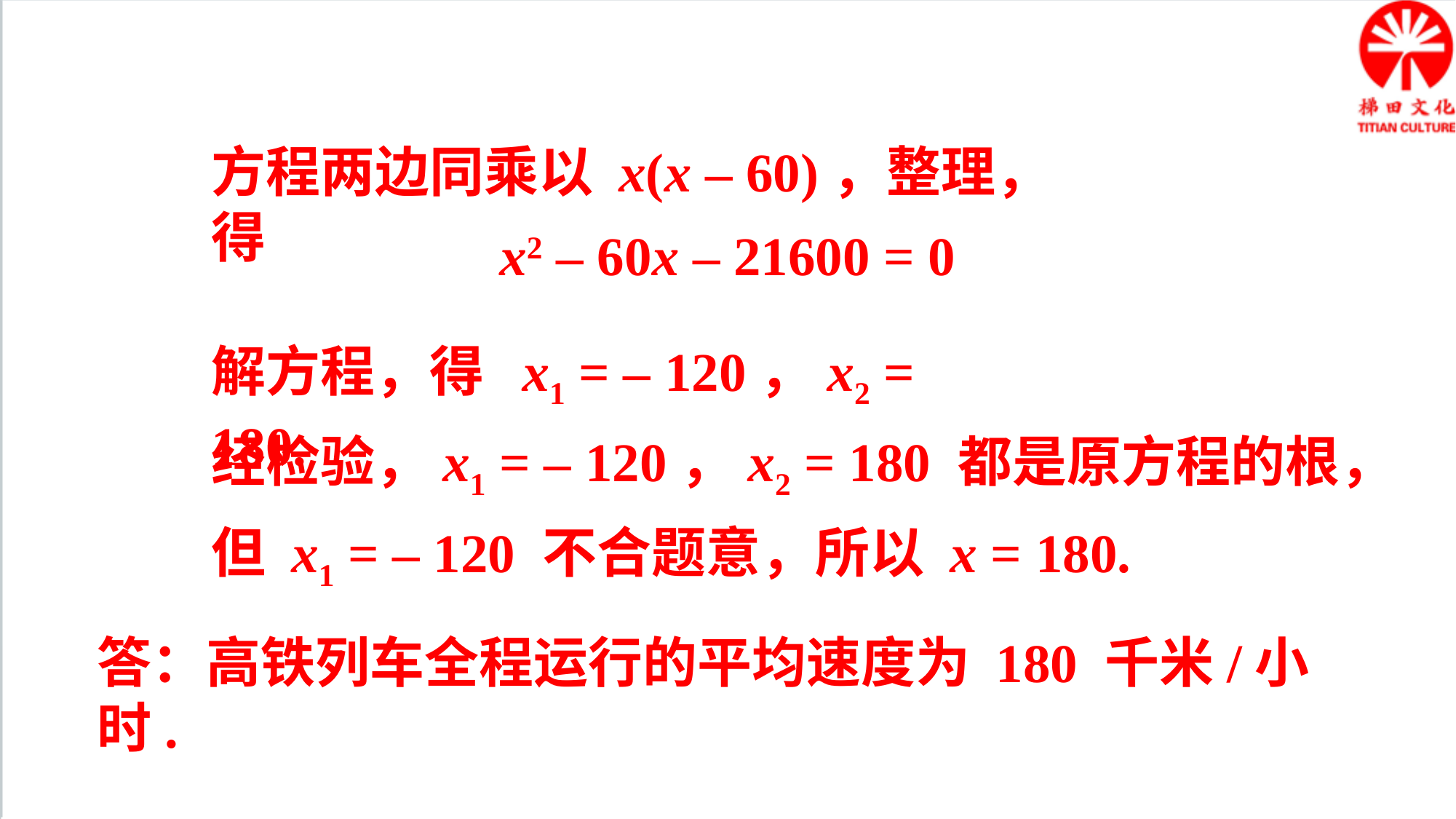

方程两边同乘以 x(x – 60)，整理，得
x2 – 60x – 21600 = 0
解方程，得  x1 = – 120，x2 = 180.
经检验，x1 = – 120，x2 = 180 都是原方程的根，
但 x1 = – 120 不合题意，所以 x = 180.
答：高铁列车全程运行的平均速度为 180 千米/小时.